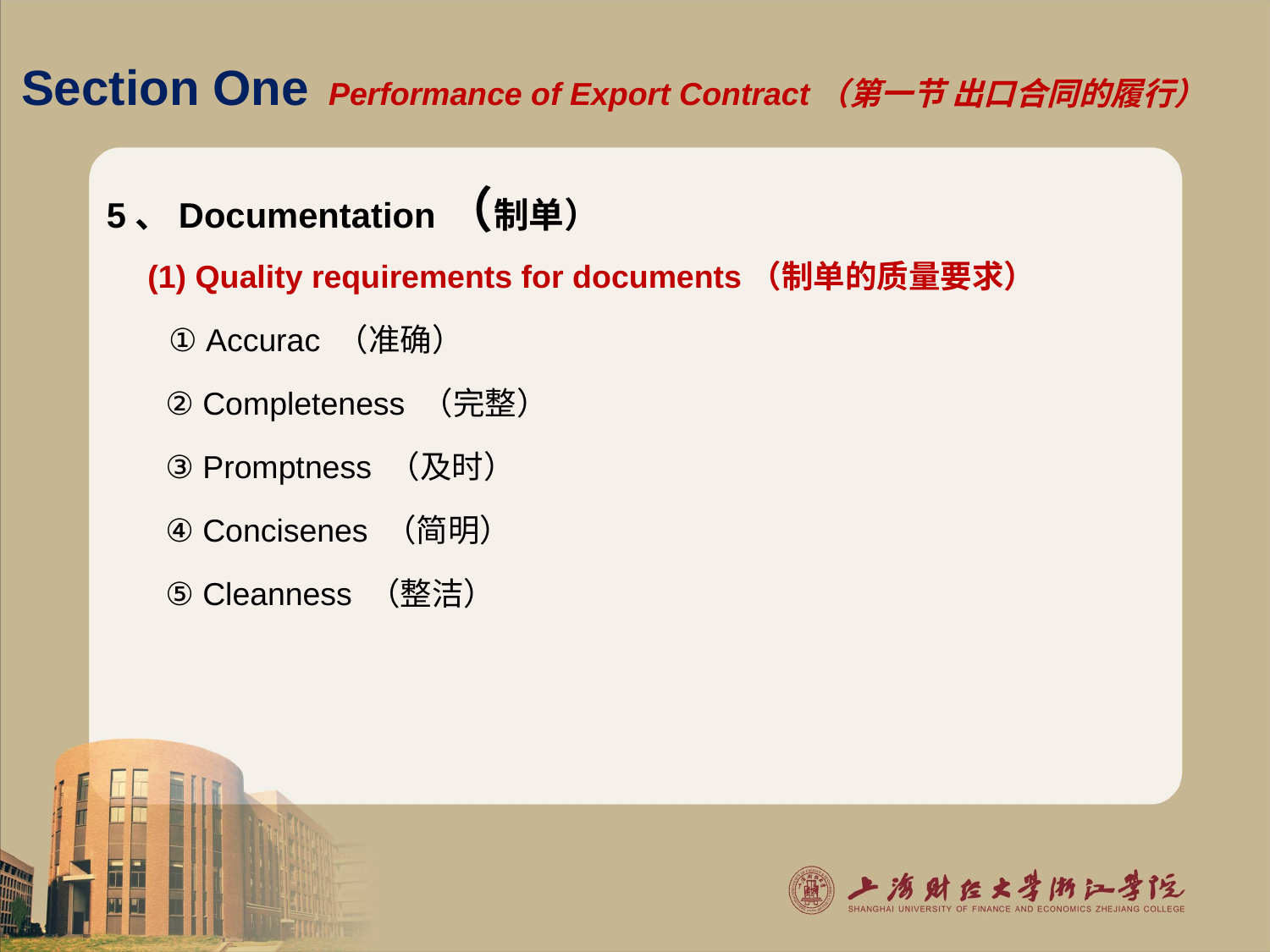

# Section One  Performance of Export Contract（第一节 出口合同的履行）
5、Documentation（制单）
(1) Quality requirements for documents（制单的质量要求）
    ① Accurac （准确）
  ② Completeness （完整）
  ③ Promptness （及时）
  ④ Concisenes （简明）
  ⑤ Cleanness （整洁）